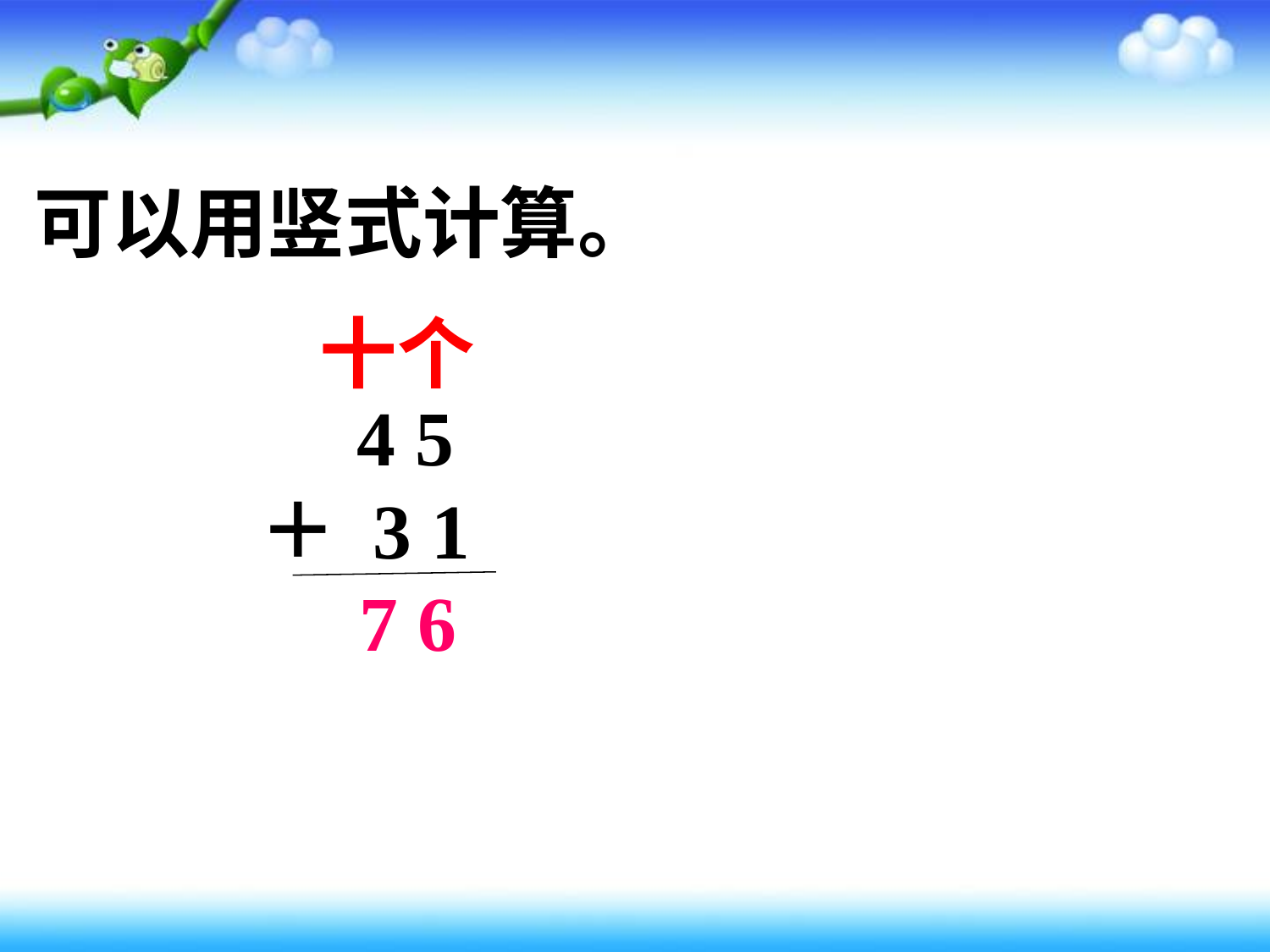

可以用竖式计算。
十个
     4 5
＋ 3 1
7 6